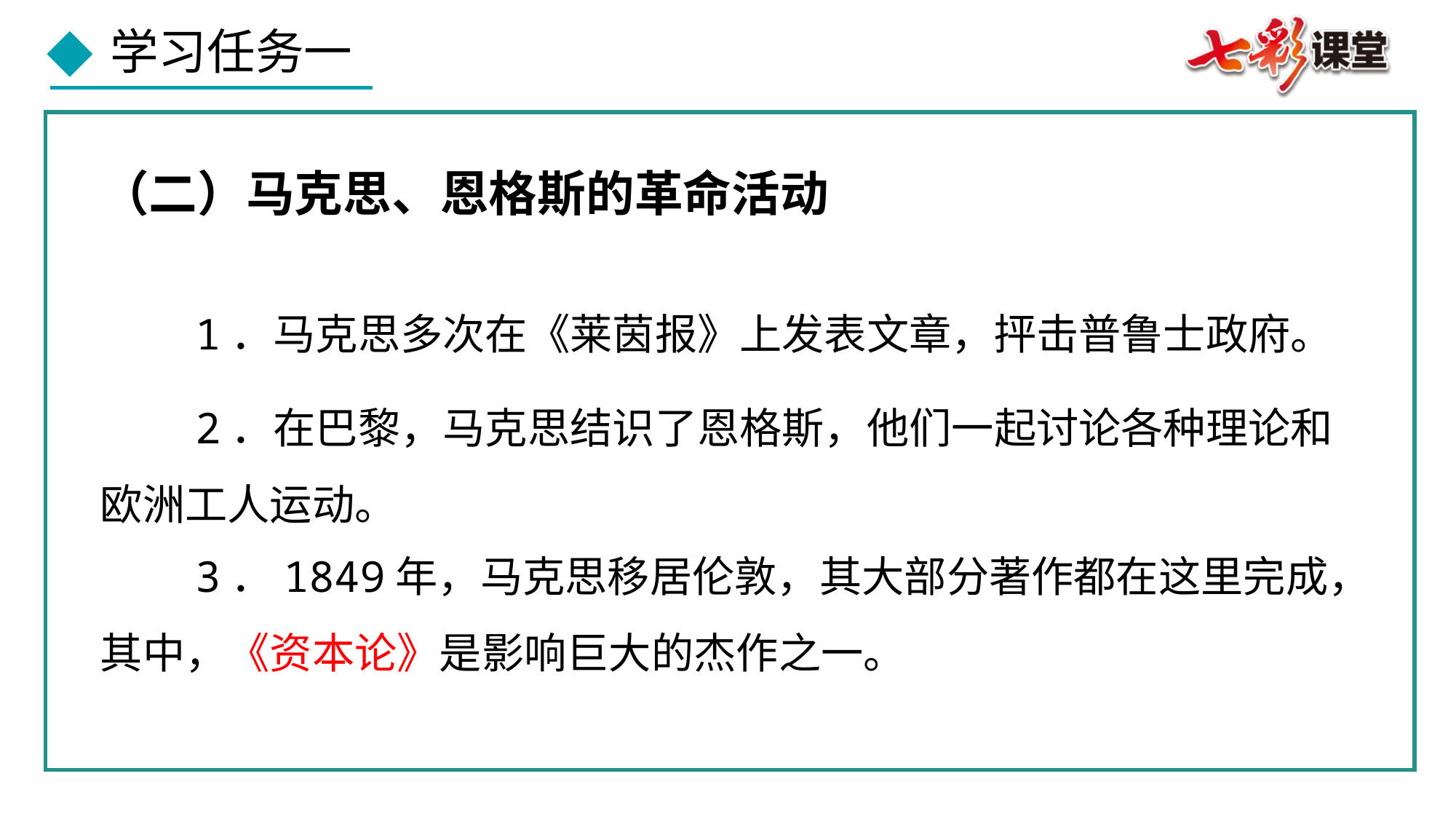

（二）马克思、恩格斯的革命活动
　　1．马克思多次在《莱茵报》上发表文章，抨击普鲁士政府。
　　2．在巴黎，马克思结识了恩格斯，他们一起讨论各种理论和欧洲工人运动。
　　3．1849年，马克思移居伦敦，其大部分著作都在这里完成，其中，《资本论》是影响巨大的杰作之一。